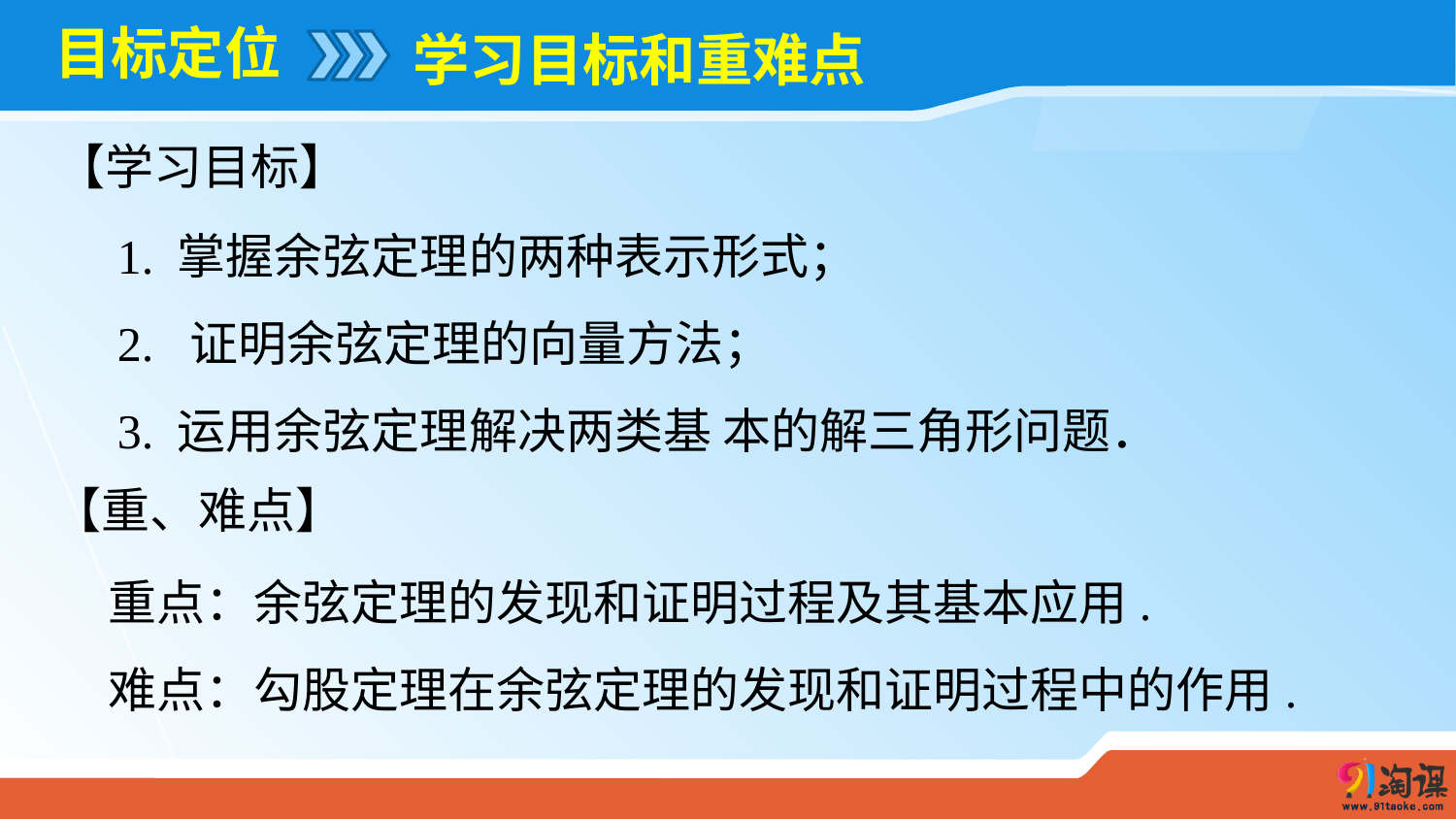

# 目标定位
学习目标和重难点
【学习目标】
1. 掌握余弦定理的两种表示形式；
2.  证明余弦定理的向量方法；
3. 运用余弦定理解决两类基 本的解三角形问题．

【重、难点】
重点：余弦定理的发现和证明过程及其基本应用.
难点：勾股定理在余弦定理的发现和证明过程中的作用.